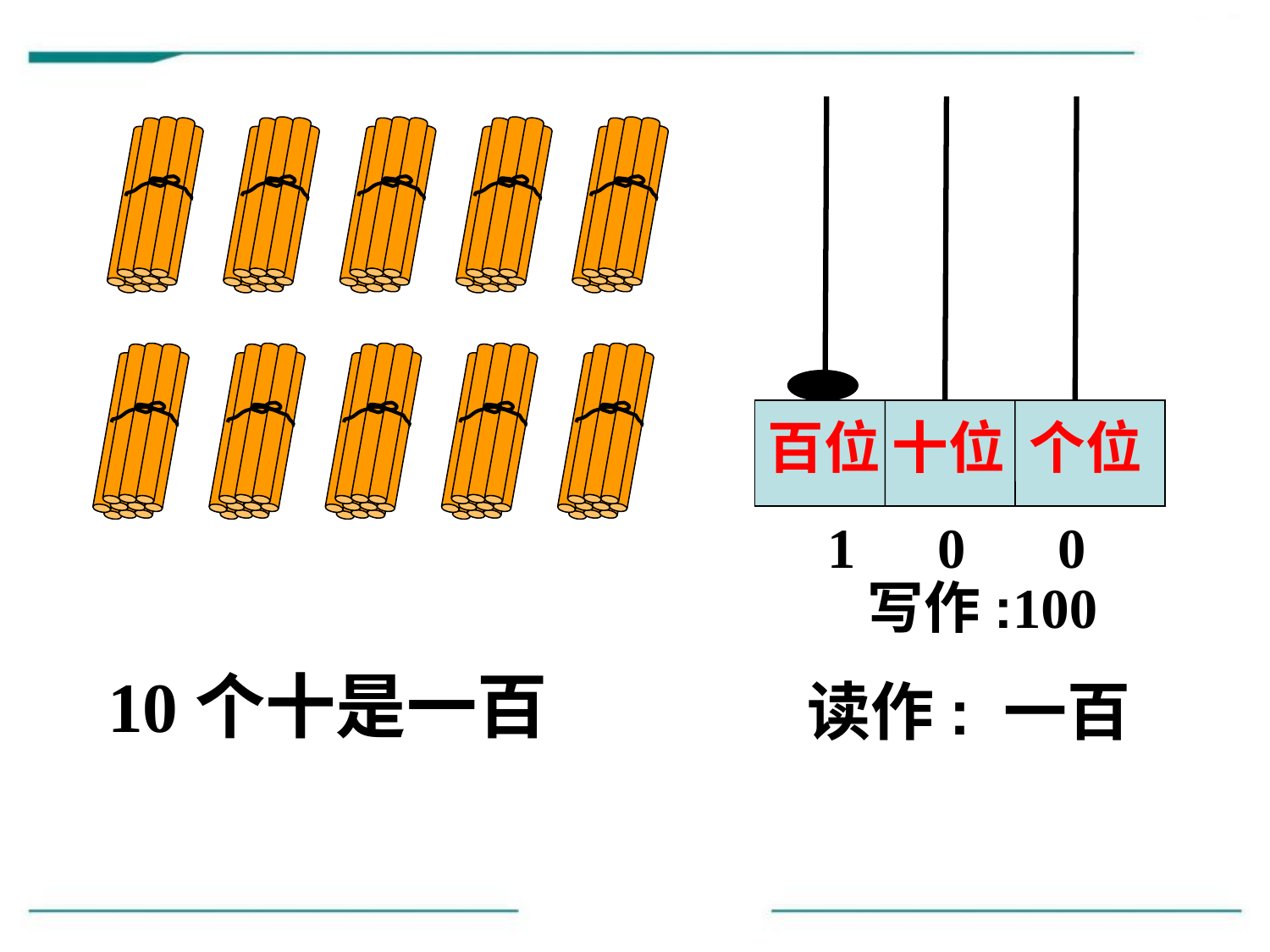

百位
十位
个位
1
0
0
写作:100
10个十是一百
读作: 一百